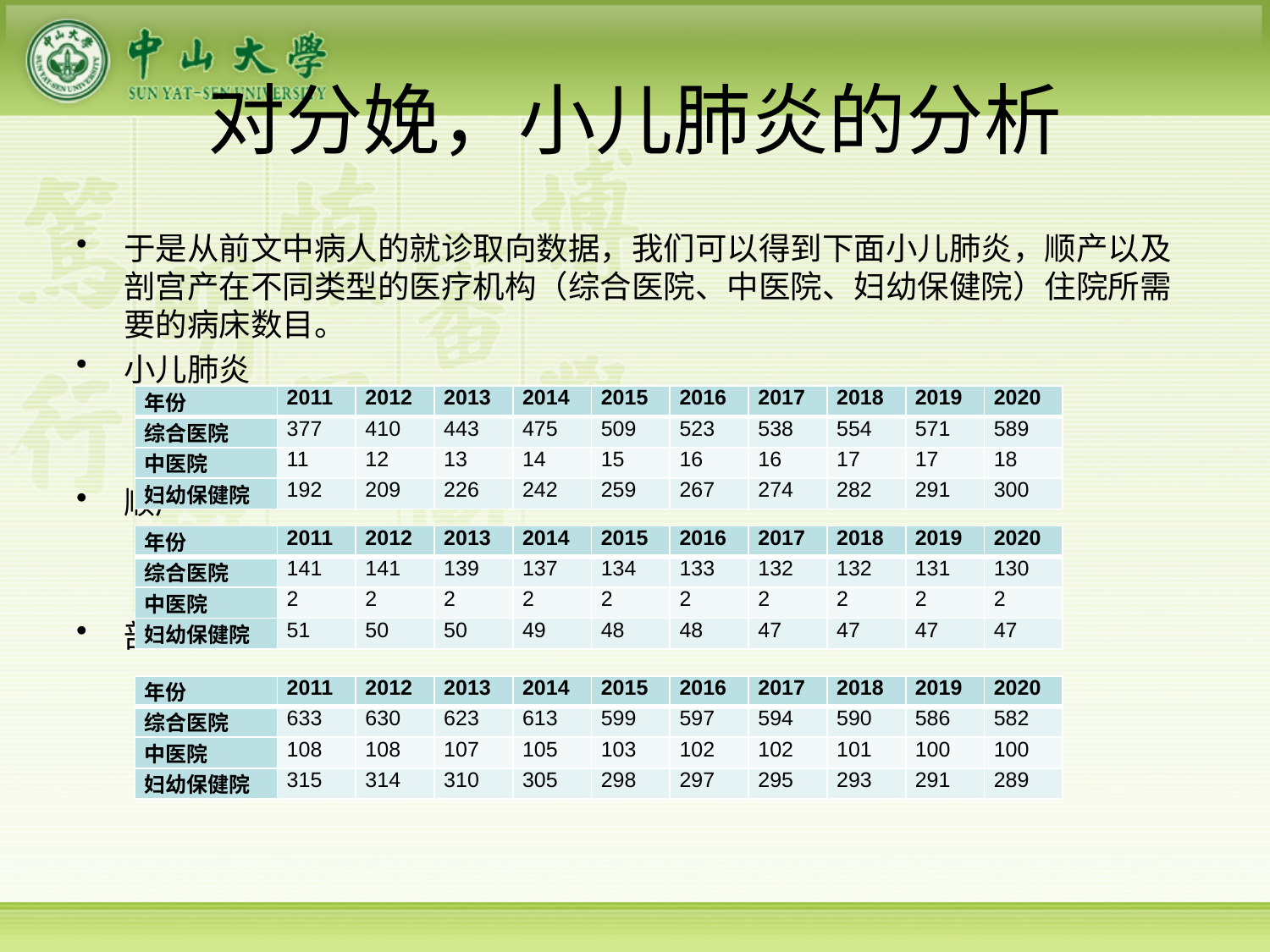

# 对分娩，小儿肺炎的分析
于是从前文中病人的就诊取向数据，我们可以得到下面小儿肺炎，顺产以及剖宫产在不同类型的医疗机构（综合医院、中医院、妇幼保健院）住院所需要的病床数目。
小儿肺炎

顺产

剖宫产

| 年份 | 2011 | 2012 | 2013 | 2014 | 2015 | 2016 | 2017 | 2018 | 2019 | 2020 |
| --- | --- | --- | --- | --- | --- | --- | --- | --- | --- | --- |
| 综合医院 | 377 | 410 | 443 | 475 | 509 | 523 | 538 | 554 | 571 | 589 |
| 中医院 | 11 | 12 | 13 | 14 | 15 | 16 | 16 | 17 | 17 | 18 |
| 妇幼保健院 | 192 | 209 | 226 | 242 | 259 | 267 | 274 | 282 | 291 | 300 |
| 年份 | 2011 | 2012 | 2013 | 2014 | 2015 | 2016 | 2017 | 2018 | 2019 | 2020 |
| --- | --- | --- | --- | --- | --- | --- | --- | --- | --- | --- |
| 综合医院 | 141 | 141 | 139 | 137 | 134 | 133 | 132 | 132 | 131 | 130 |
| 中医院 | 2 | 2 | 2 | 2 | 2 | 2 | 2 | 2 | 2 | 2 |
| 妇幼保健院 | 51 | 50 | 50 | 49 | 48 | 48 | 47 | 47 | 47 | 47 |
| 年份 | 2011 | 2012 | 2013 | 2014 | 2015 | 2016 | 2017 | 2018 | 2019 | 2020 |
| --- | --- | --- | --- | --- | --- | --- | --- | --- | --- | --- |
| 综合医院 | 633 | 630 | 623 | 613 | 599 | 597 | 594 | 590 | 586 | 582 |
| 中医院 | 108 | 108 | 107 | 105 | 103 | 102 | 102 | 101 | 100 | 100 |
| 妇幼保健院 | 315 | 314 | 310 | 305 | 298 | 297 | 295 | 293 | 291 | 289 |